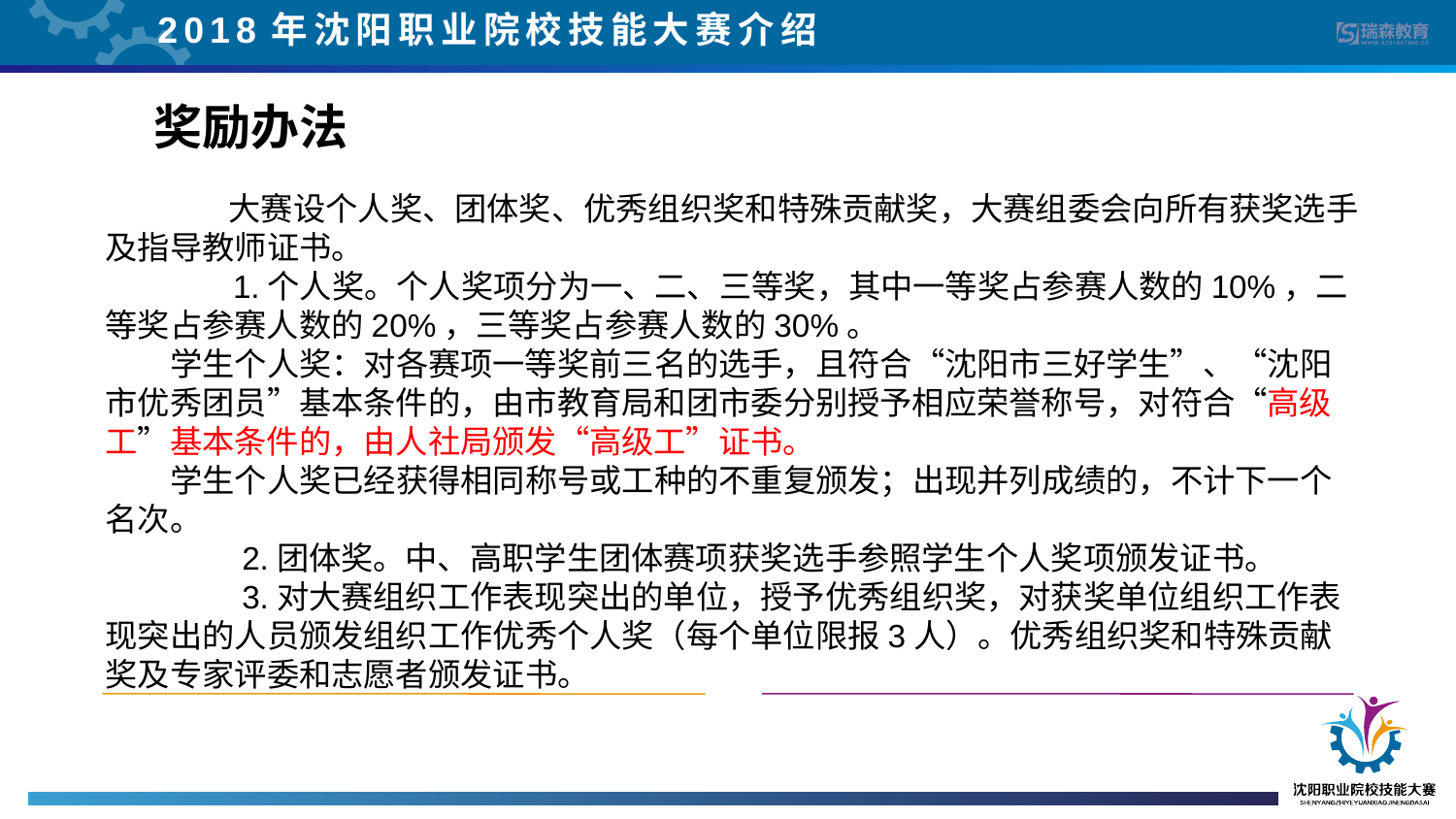

2018年沈阳职业院校技能大赛介绍
奖励办法大一、大赛中获得成绩
赛中获得成绩

       大赛设个人奖、团体奖、优秀组织奖和特殊贡献奖，大赛组委会向所有获奖选手及指导教师证书。
       1.个人奖。个人奖项分为一、二、三等奖，其中一等奖占参赛人数的10%，二等奖占参赛人数的20%，三等奖占参赛人数的30%。
学生个人奖：对各赛项一等奖前三名的选手，且符合“沈阳市三好学生”、“沈阳市优秀团员”基本条件的，由市教育局和团市委分别授予相应荣誉称号，对符合“高级工”基本条件的，由人社局颁发“高级工”证书。
学生个人奖已经获得相同称号或工种的不重复颁发；出现并列成绩的，不计下一个名次。
        2.团体奖。中、高职学生团体赛项获奖选手参照学生个人奖项颁发证书。
        3.对大赛组织工作表现突出的单位，授予优秀组织奖，对获奖单位组织工作表现突出的人员颁发组织工作优秀个人奖（每个单位限报3人）。优秀组织奖和特殊贡献奖及专家评委和志愿者颁发证书。